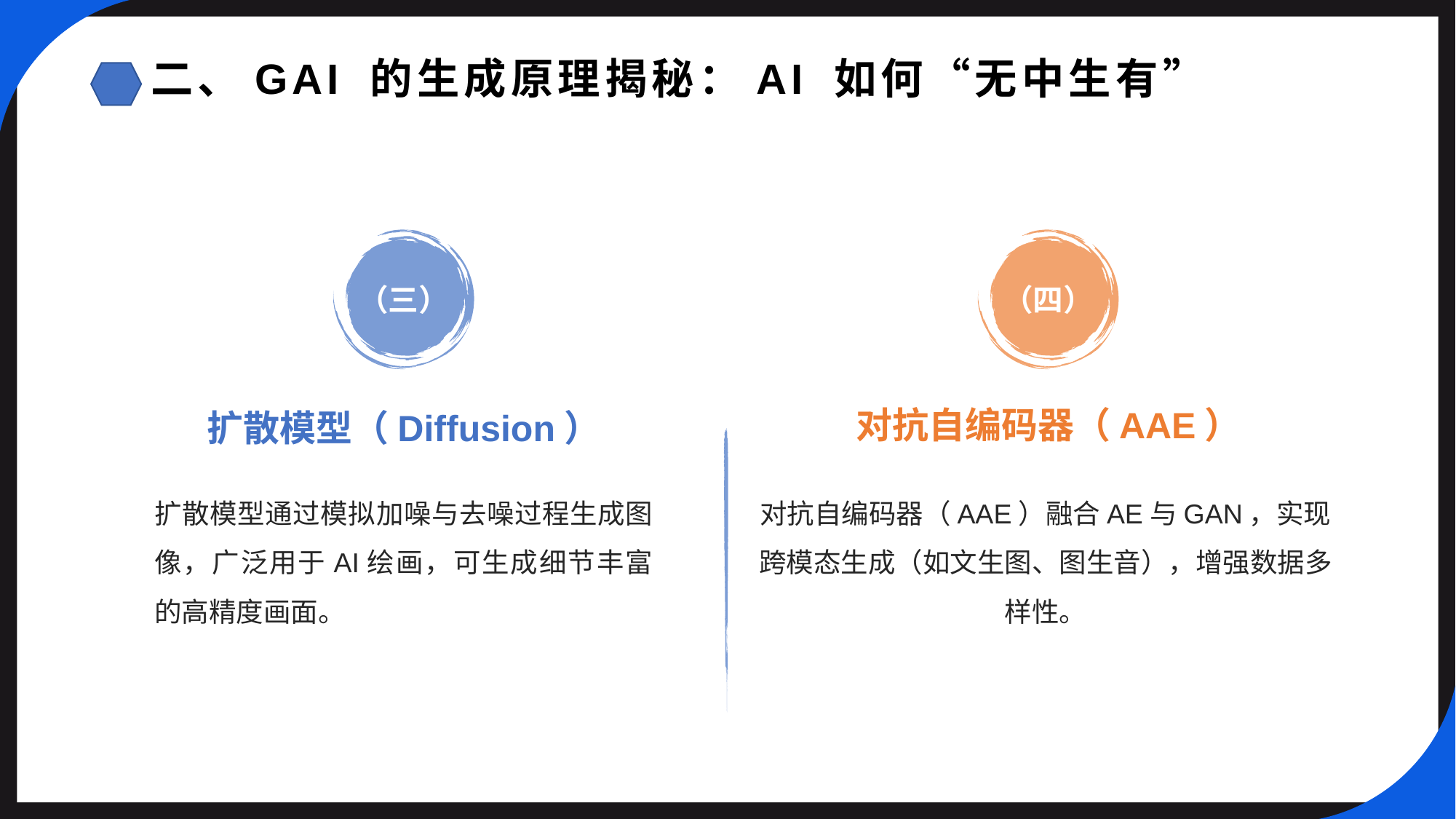

二、GAI 的生成原理揭秘：AI 如何“无中生有”
（三）
（四）
对抗自编码器（AAE）
扩散模型（Diffusion）

扩散模型通过模拟加噪与去噪过程生成图像，广泛用于AI绘画，可生成细节丰富的高精度画面。
对抗自编码器（AAE）融合AE与GAN，实现跨模态生成（如文生图、图生音），增强数据多样性。